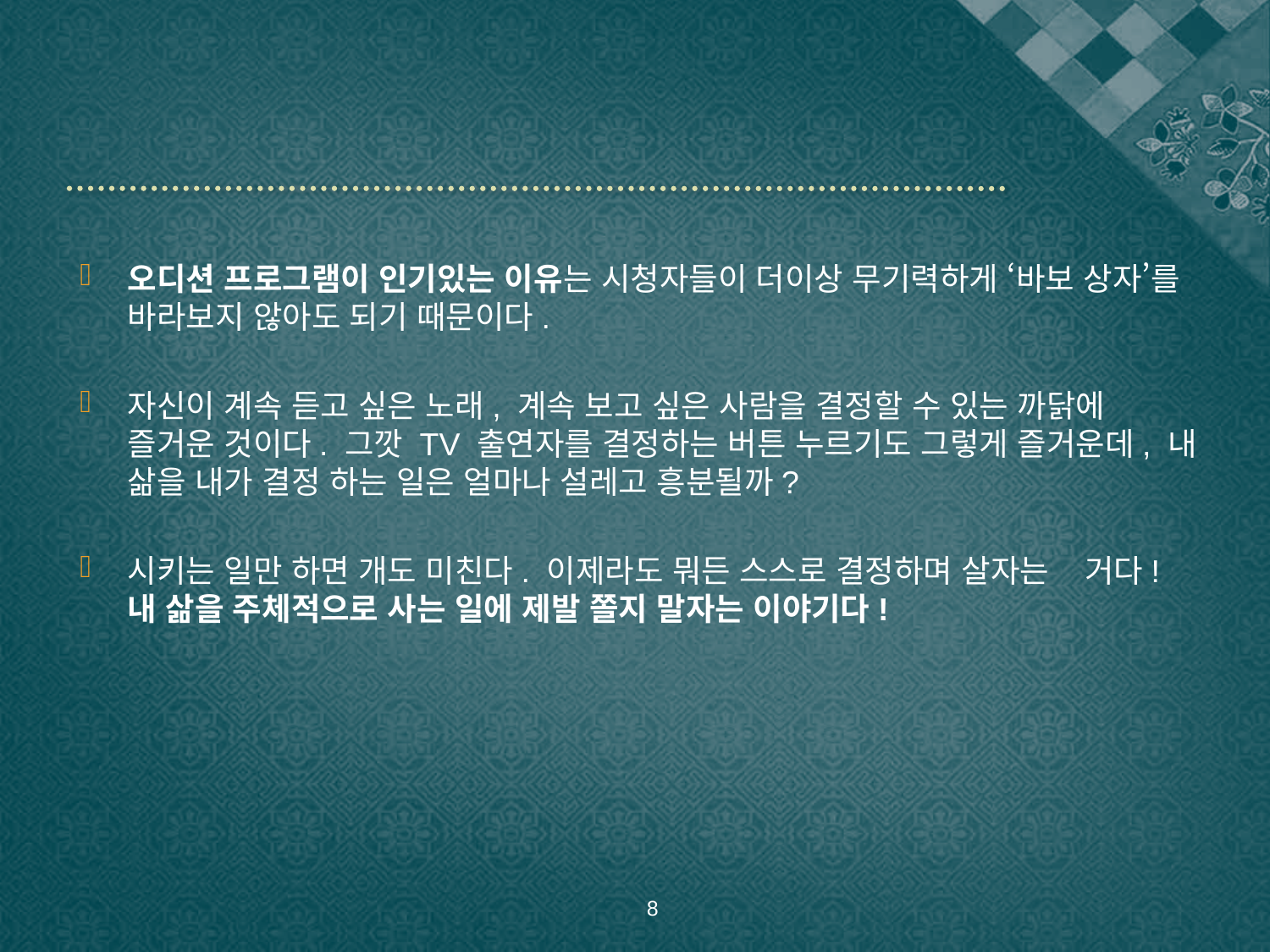

#

오디션 프로그램이 인기있는 이유는 시청자들이 더이상 무기력하게 ‘바보 상자’를 바라보지 않아도 되기 때문이다.

자신이 계속 듣고 싶은 노래, 계속 보고 싶은 사람을 결정할 수 있는 까닭에 즐거운 것이다. 그깟 TV 출연자를 결정하는 버튼 누르기도 그렇게 즐거운데, 내 삶을 내가 결정 하는 일은 얼마나 설레고 흥분될까?

시키는 일만 하면 개도 미친다. 이제라도 뭐든 스스로 결정하며 살자는    거다!   내 삶을 주체적으로 사는 일에 제발 쫄지 말자는 이야기다!
8